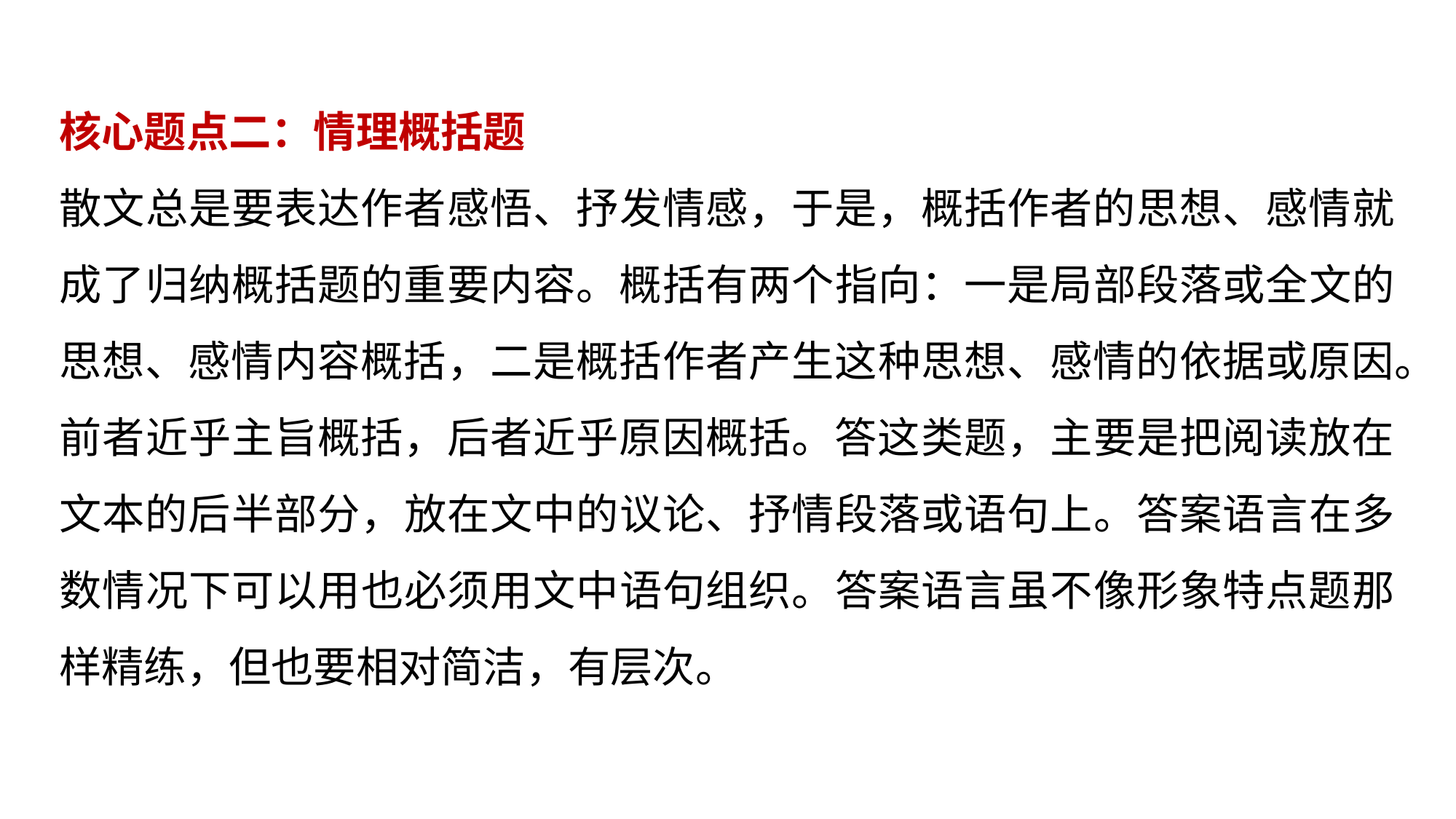

核心题点二：情理概括题
散文总是要表达作者感悟、抒发情感，于是，概括作者的思想、感情就成了归纳概括题的重要内容。概括有两个指向：一是局部段落或全文的思想、感情内容概括，二是概括作者产生这种思想、感情的依据或原因。前者近乎主旨概括，后者近乎原因概括。答这类题，主要是把阅读放在文本的后半部分，放在文中的议论、抒情段落或语句上。答案语言在多数情况下可以用也必须用文中语句组织。答案语言虽不像形象特点题那样精练，但也要相对简洁，有层次。